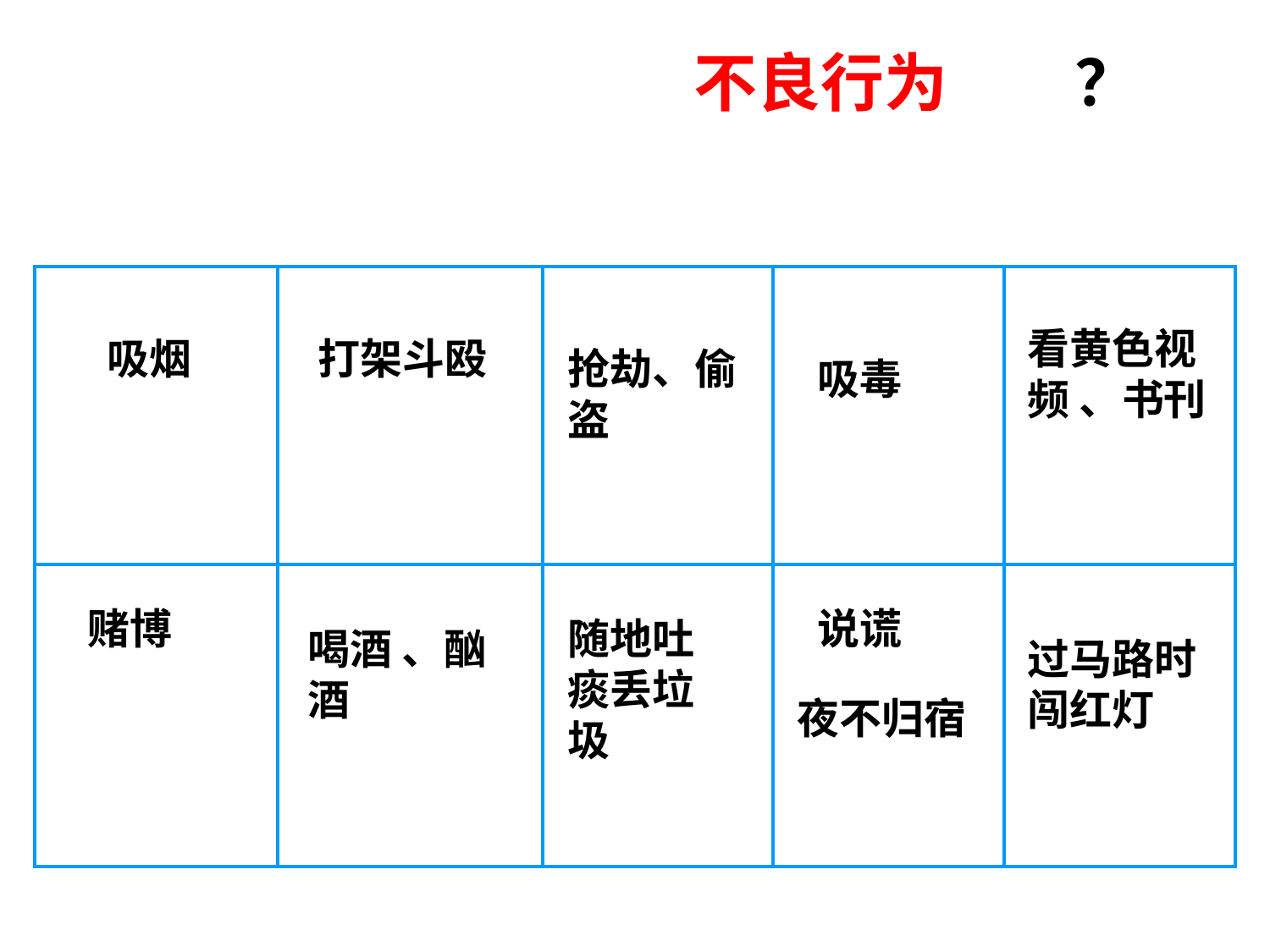

你认为生活中有哪些不良行为呢？？
|  |  |  |  |  |
| --- | --- | --- | --- | --- |
|  |  |  |  |  |
看黄色视频 、书刊

吸烟
打架斗殴

抢劫、偷盗
吸毒

赌博
说谎
随地吐痰丢垃圾

喝酒 、酗酒

过马路时闯红灯
夜不归宿